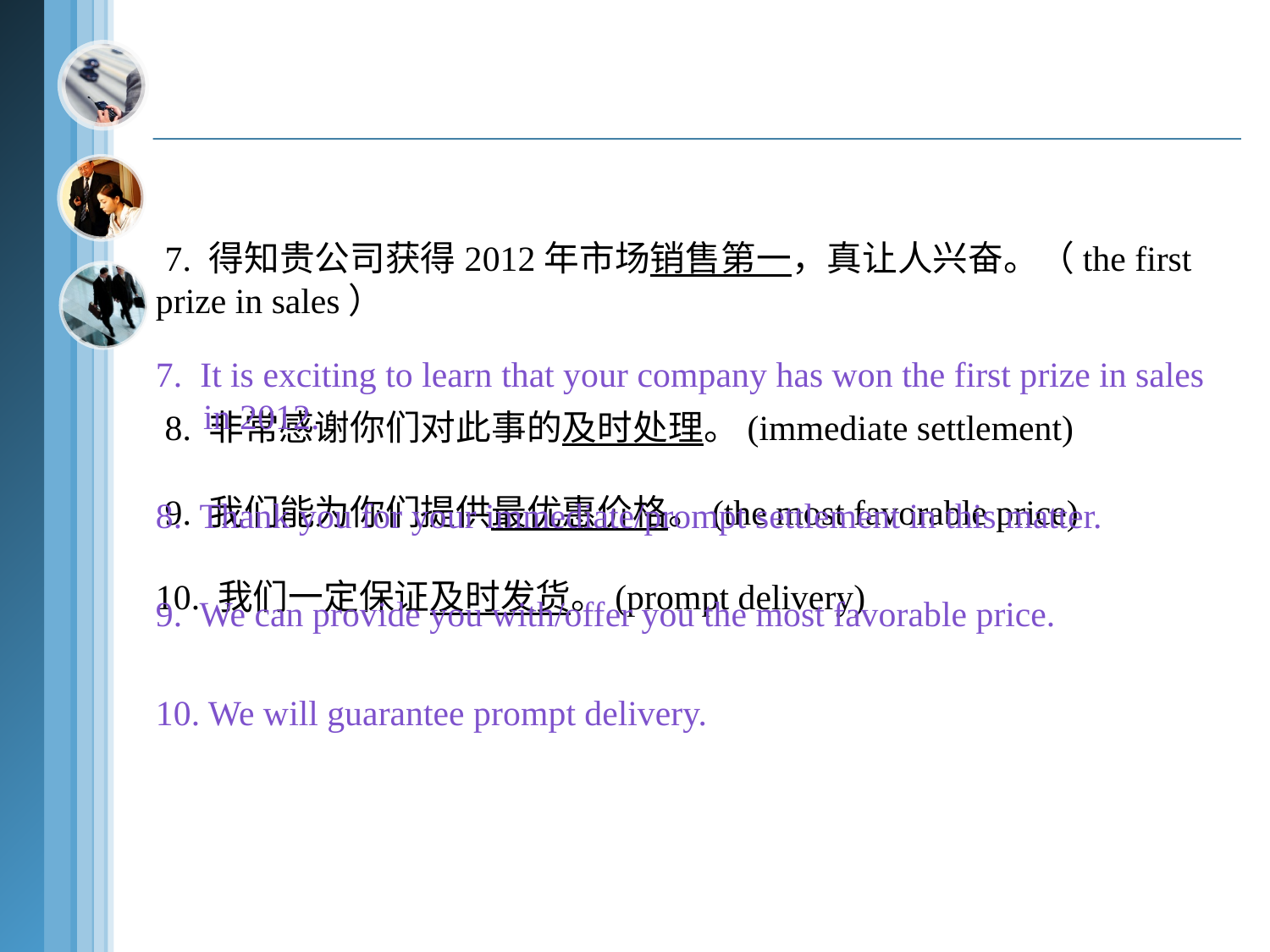

7. 得知贵公司获得2012年市场销售第一，真让人兴奋。（the first prize in sales）

 8. 非常感谢你们对此事的及时处理。(immediate settlement)

 9. 我们能为你们提供最优惠价格。(the most favorable price)

10. 我们一定保证及时发货。(prompt delivery)

7.  It is exciting to learn that your company has won the first prize in sales in 2012.

8.  Thank you for your immediate/prompt settlement in this matter.

9.  We can provide you with/offer you the most favorable price.

10. We will guarantee prompt delivery.